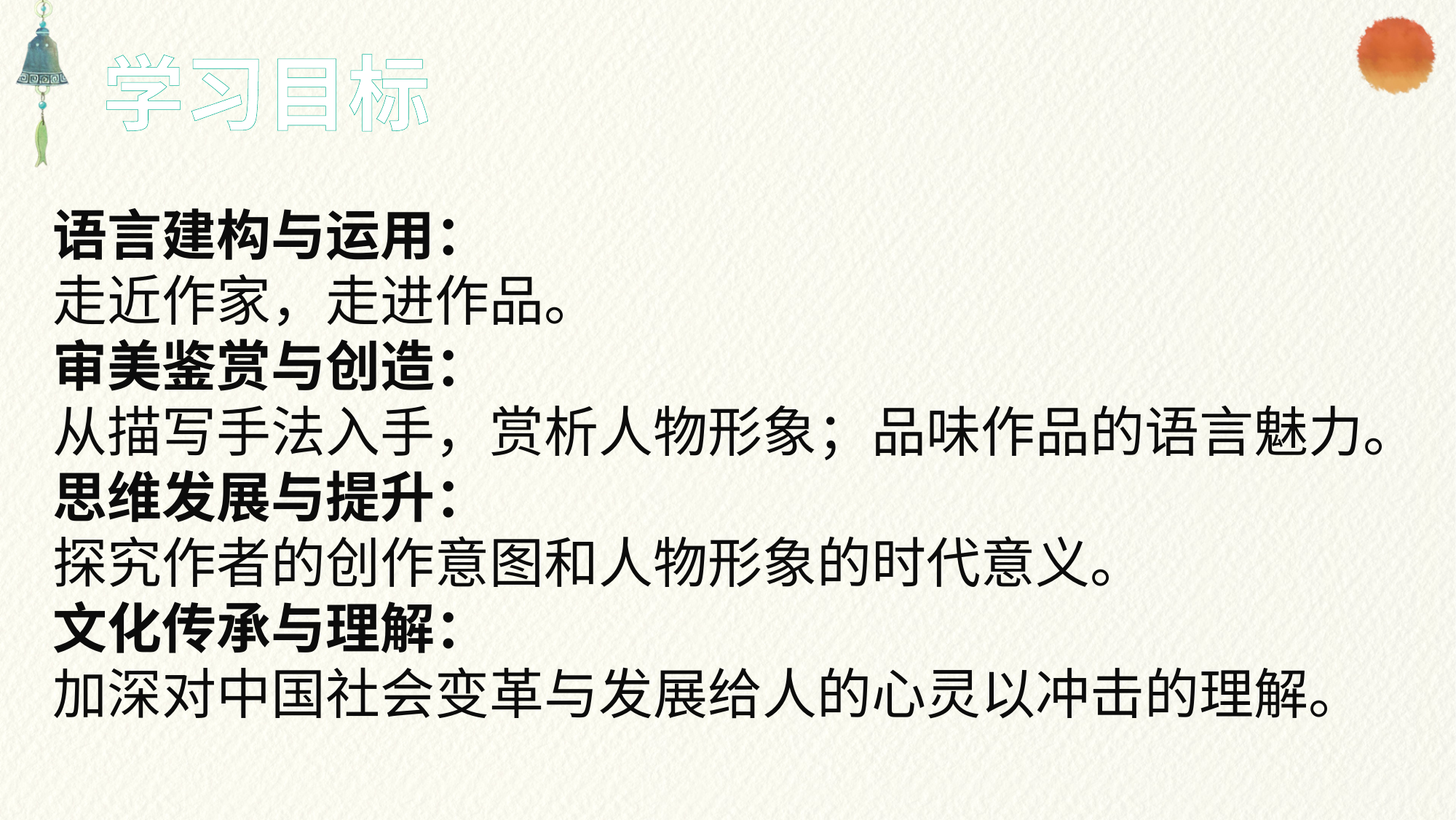

学习目标
语言建构与运用：
走近作家，走进作品。
审美鉴赏与创造：
从描写手法入手，赏析人物形象；品味作品的语言魅力。
思维发展与提升：
探究作者的创作意图和人物形象的时代意义。
文化传承与理解：
加深对中国社会变革与发展给人的心灵以冲击的理解。